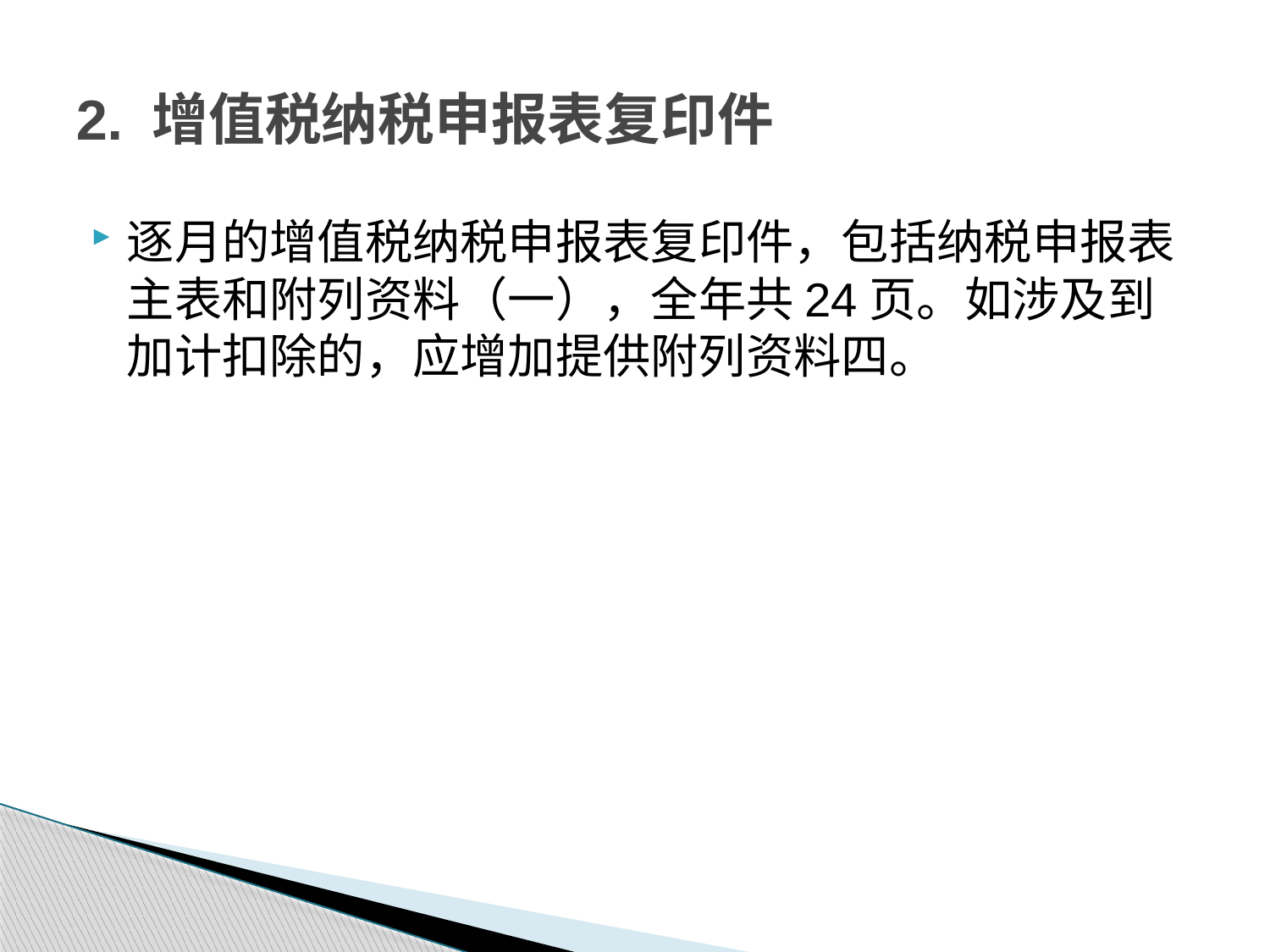

# 2. 增值税纳税申报表复印件
逐月的增值税纳税申报表复印件，包括纳税申报表主表和附列资料（一），全年共24页。如涉及到加计扣除的，应增加提供附列资料四。